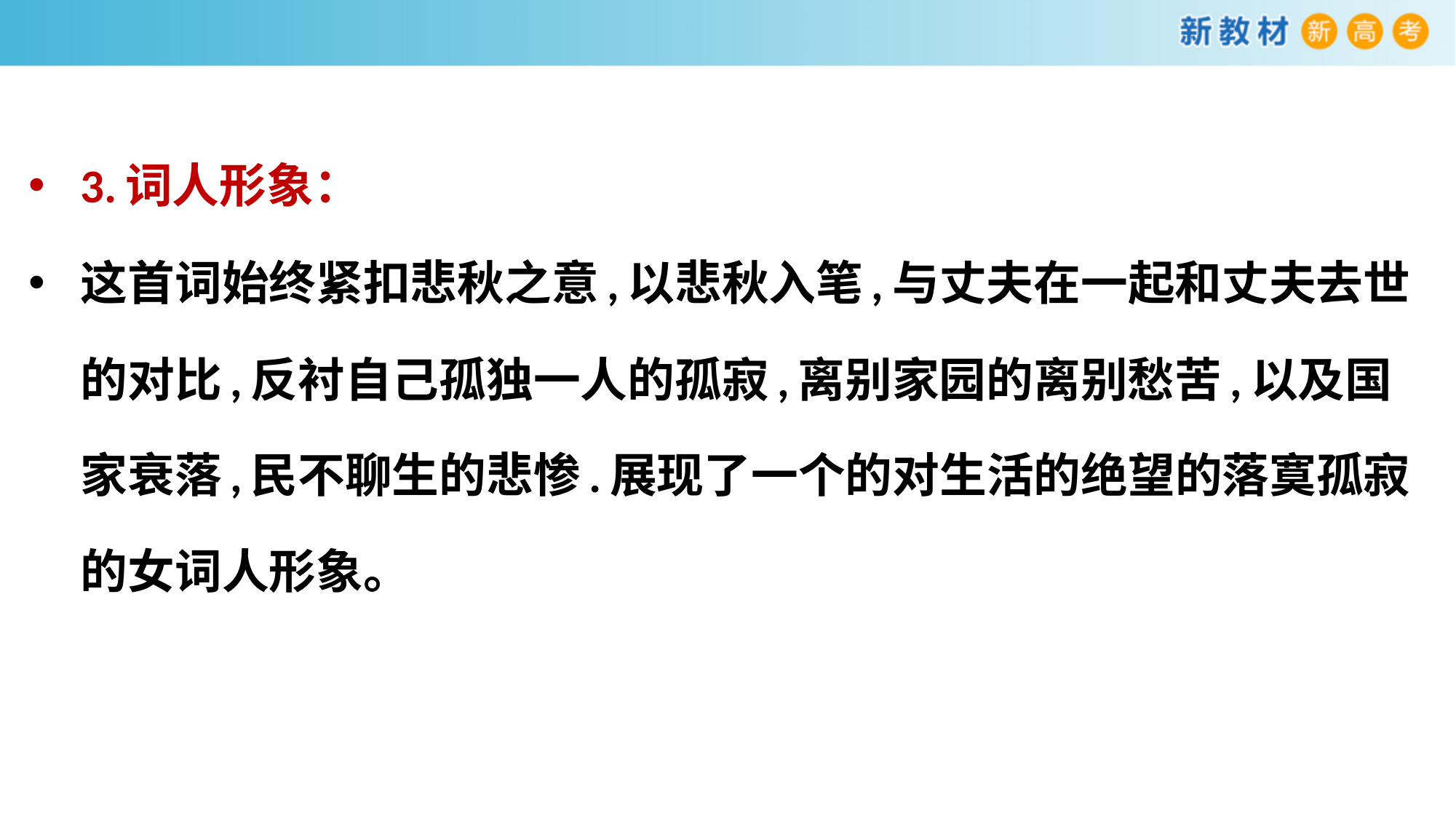

3.词人形象：
这首词始终紧扣悲秋之意,以悲秋入笔,与丈夫在一起和丈夫去世的对比,反衬自己孤独一人的孤寂,离别家园的离别愁苦,以及国家衰落,民不聊生的悲惨.展现了一个的对生活的绝望的落寞孤寂的女词人形象。